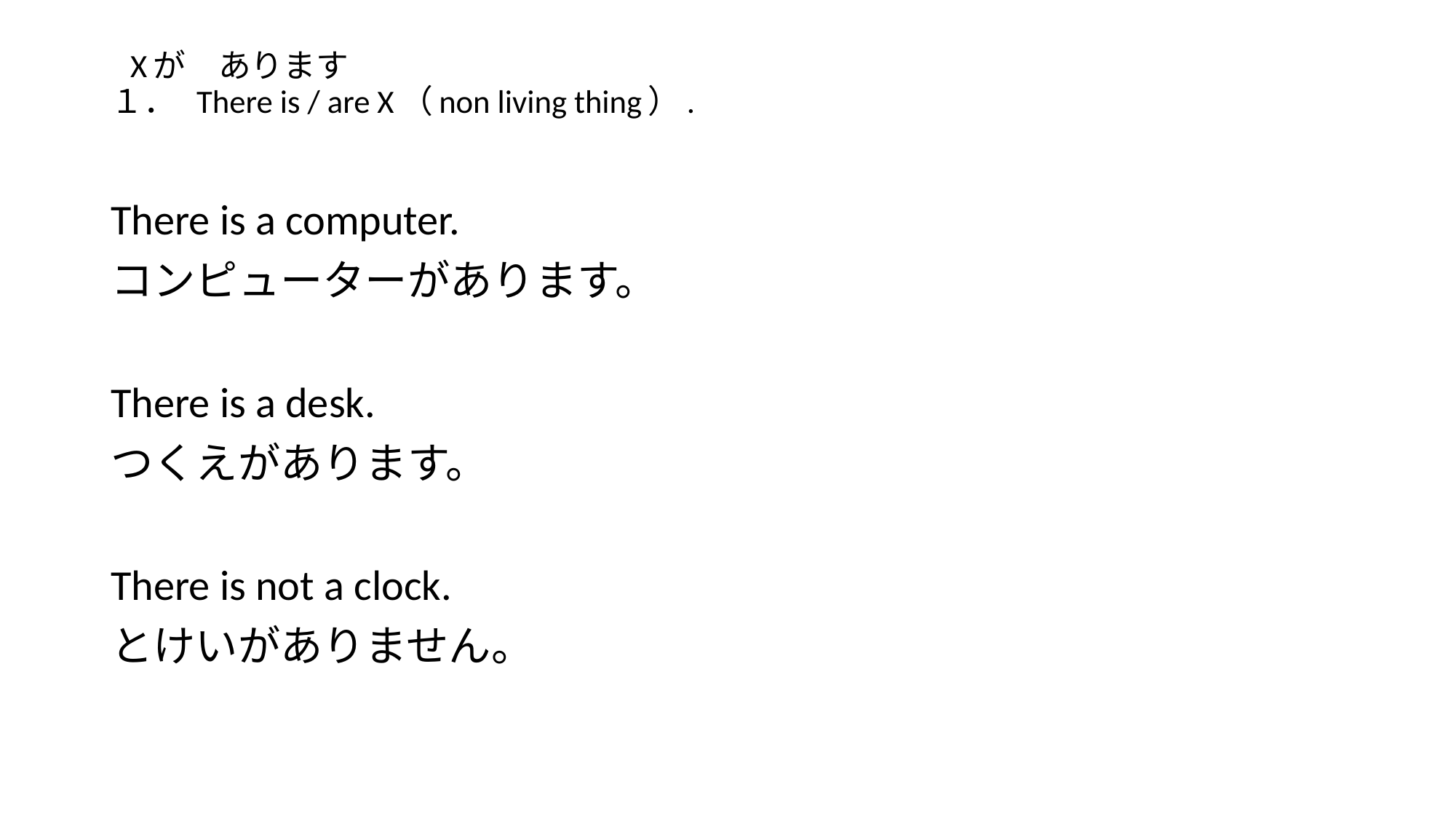

# Xが　あります １．  There is / are X（non living thing）.

There is a computer.
コンピューターがあります。

There is a desk.
つくえがあります。

There is not a clock.
とけいがありません。